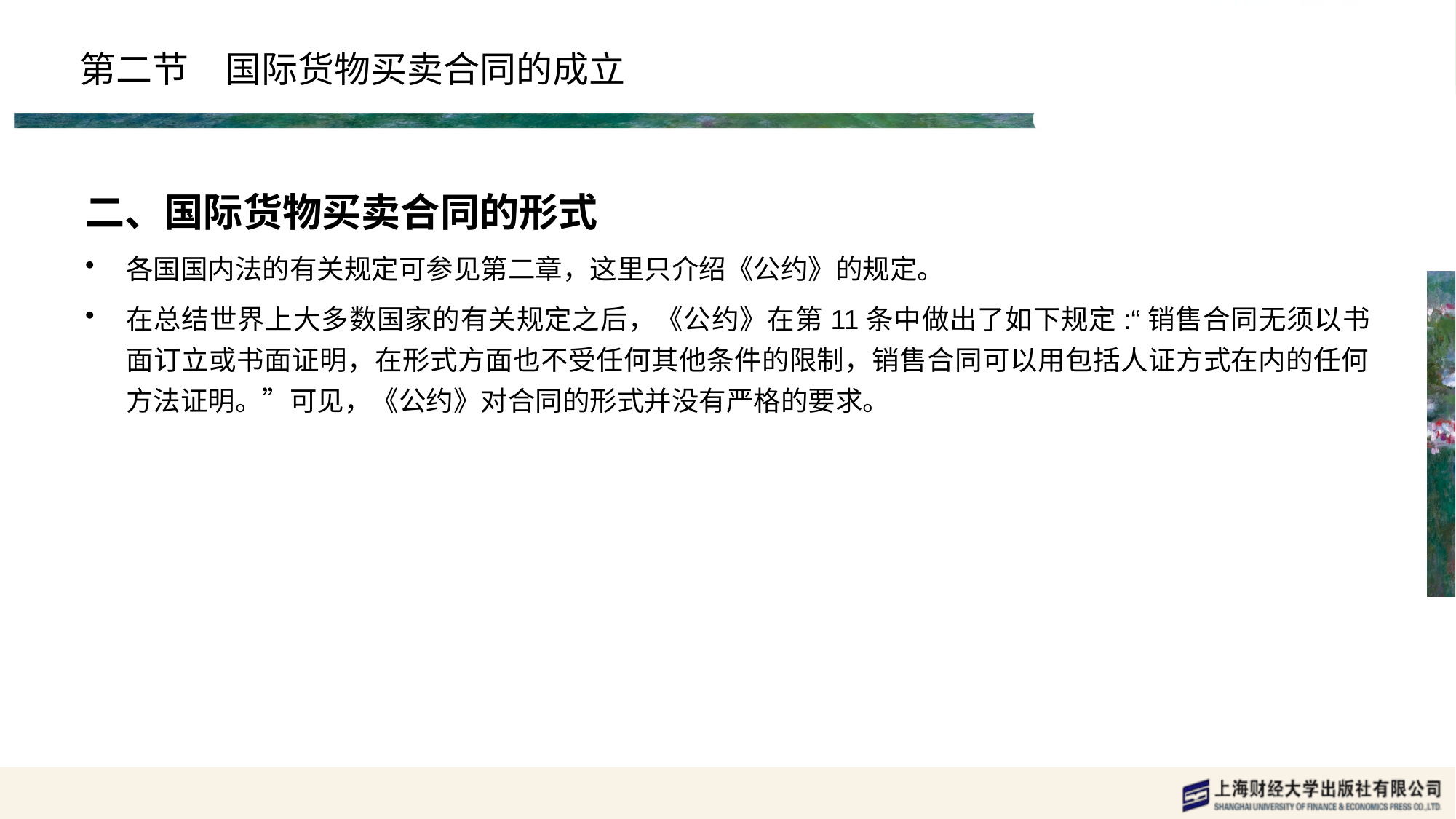

# 第二节　国际货物买卖合同的成立
二、国际货物买卖合同的形式
各国国内法的有关规定可参见第二章，这里只介绍《公约》的规定。
在总结世界上大多数国家的有关规定之后，《公约》在第11条中做出了如下规定:“销售合同无须以书面订立或书面证明，在形式方面也不受任何其他条件的限制，销售合同可以用包括人证方式在内的任何方法证明。”可见，《公约》对合同的形式并没有严格的要求。